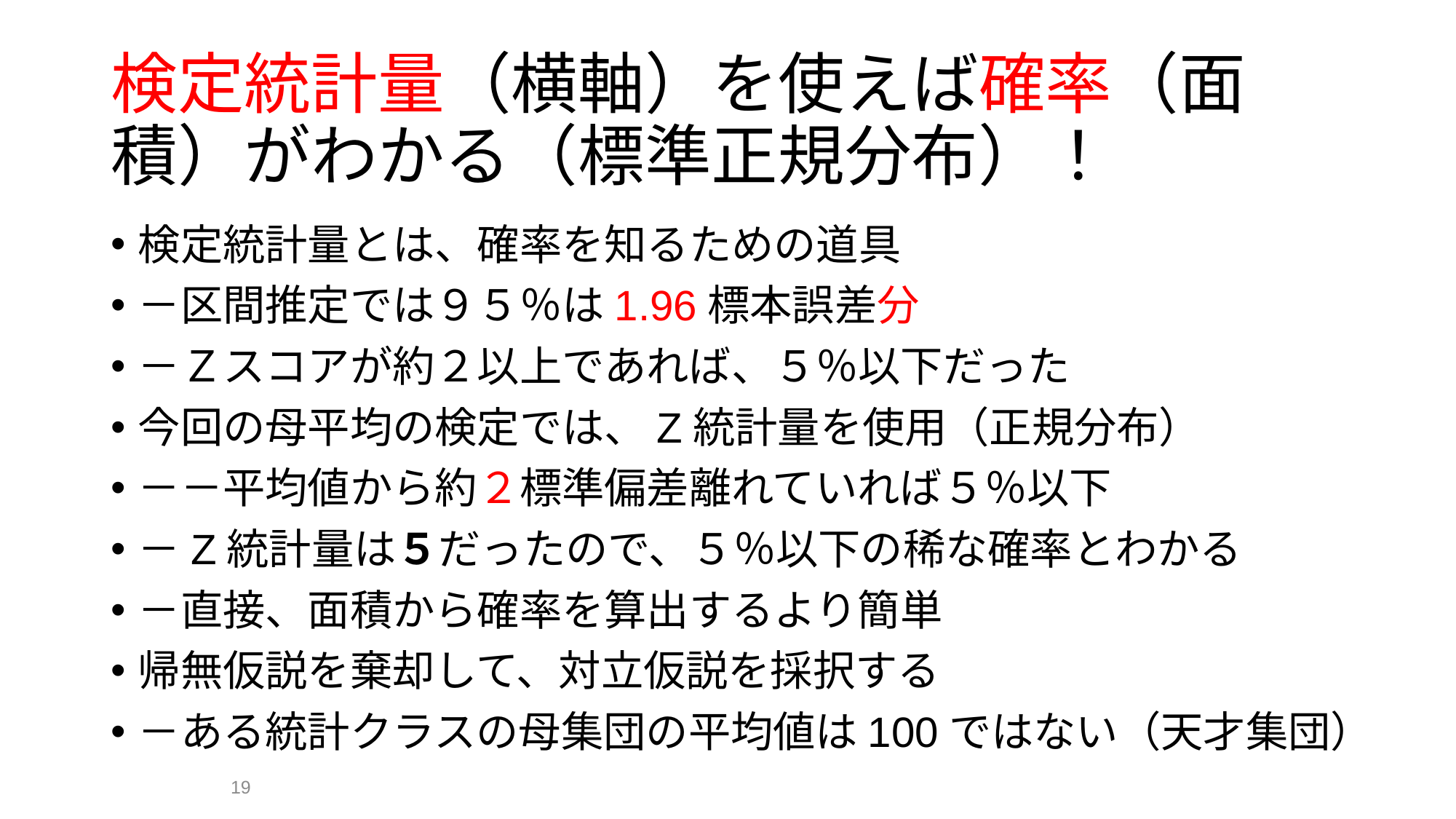

# 検定統計量（横軸）を使えば確率（面積）がわかる（標準正規分布）！
検定統計量とは、確率を知るための道具
－区間推定では９５％は1.96標本誤差分
－Ｚスコアが約２以上であれば、５％以下だった
今回の母平均の検定では、Z統計量を使用（正規分布）
－－平均値から約２標準偏差離れていれば５％以下
－Z統計量は５だったので、５％以下の稀な確率とわかる
－直接、面積から確率を算出するより簡単
帰無仮説を棄却して、対立仮説を採択する
－ある統計クラスの母集団の平均値は100ではない（天才集団）
19